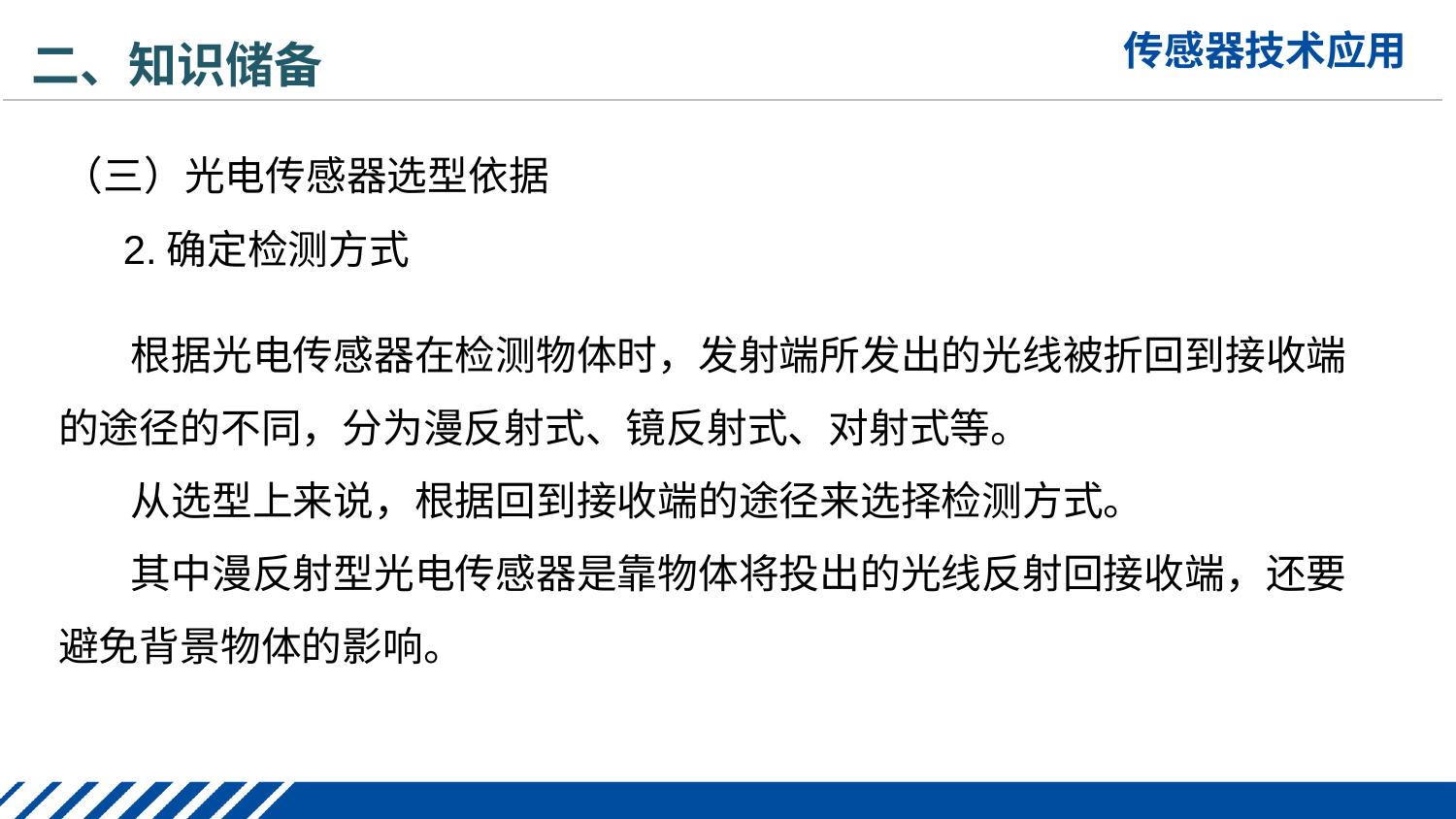

二、知识储备
（三）光电传感器选型依据
2.确定检测方式
       根据光电传感器在检测物体时，发射端所发出的光线被折回到接收端的途径的不同，分为漫反射式、镜反射式、对射式等。
       从选型上来说，根据回到接收端的途径来选择检测方式。
       其中漫反射型光电传感器是靠物体将投出的光线反射回接收端，还要避免背景物体的影响。